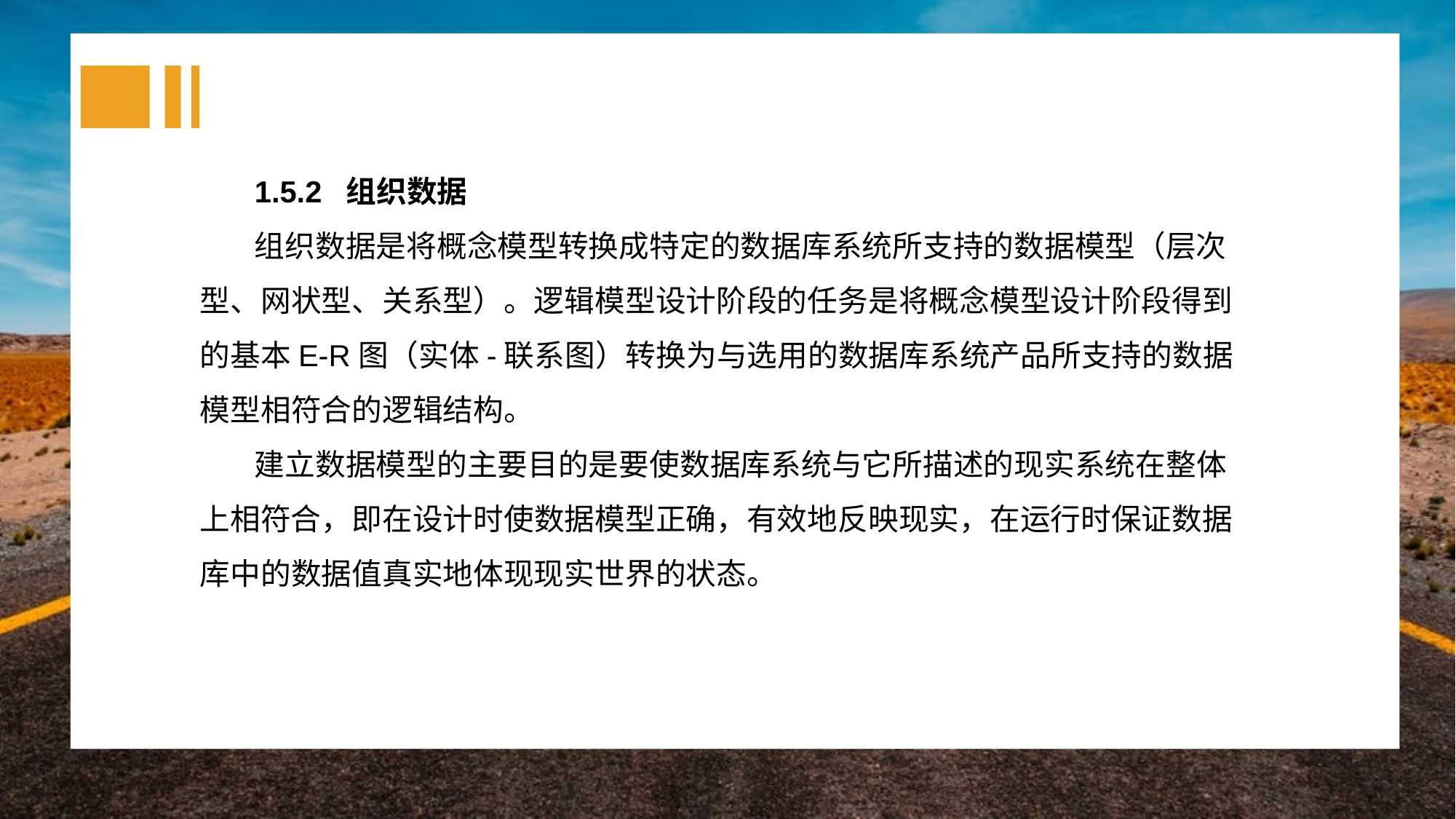

1.5.2  组织数据
组织数据是将概念模型转换成特定的数据库系统所支持的数据模型（层次型、网状型、关系型）。逻辑模型设计阶段的任务是将概念模型设计阶段得到的基本E-R图（实体-联系图）转换为与选用的数据库系统产品所支持的数据模型相符合的逻辑结构。
建立数据模型的主要目的是要使数据库系统与它所描述的现实系统在整体上相符合，即在设计时使数据模型正确，有效地反映现实，在运行时保证数据库中的数据值真实地体现现实世界的状态。